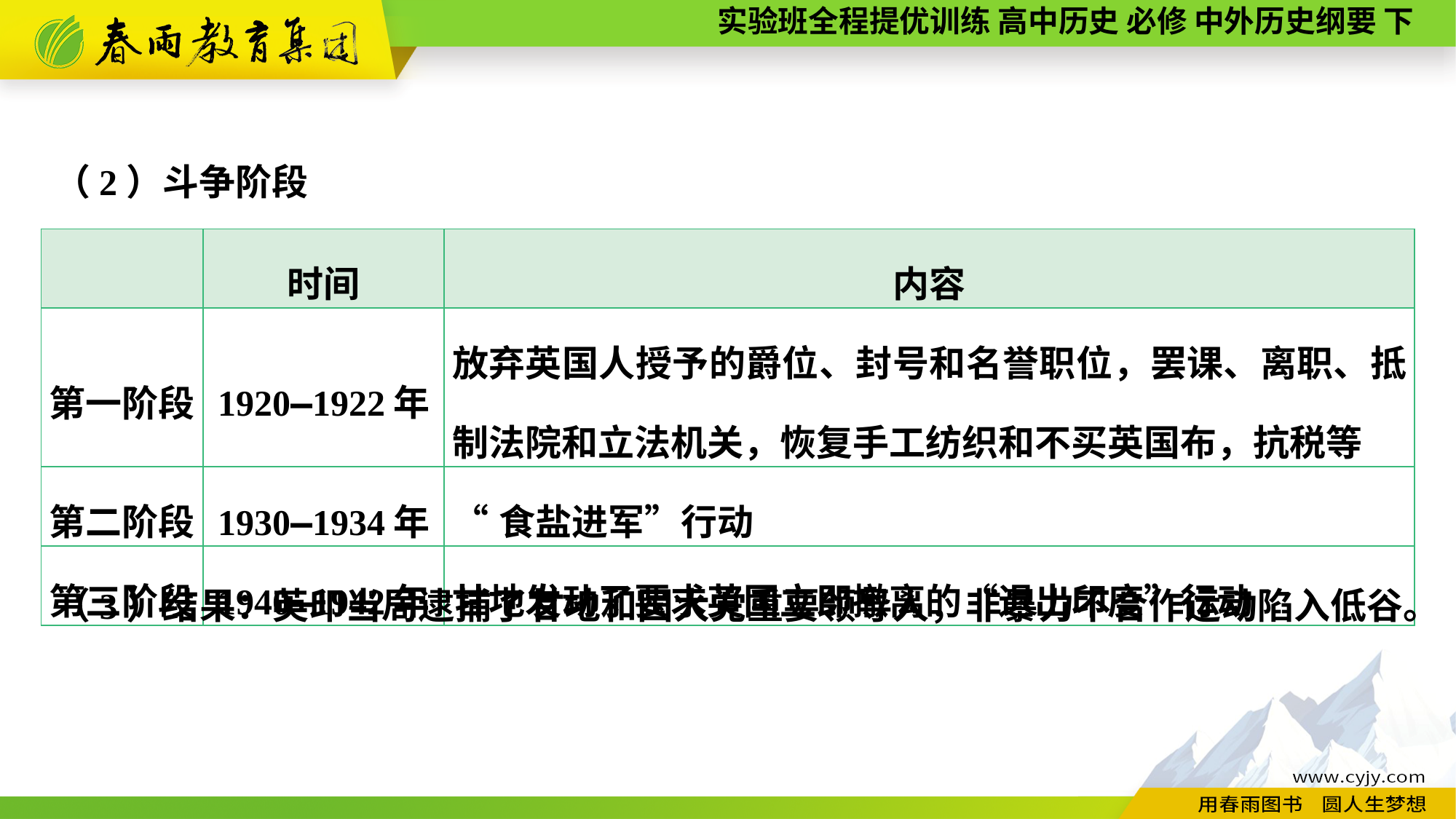

（2）斗争阶段
|  | 时间 | 内容 |
| --- | --- | --- |
| 第一阶段 | 1920—1922年 | 放弃英国人授予的爵位、封号和名誉职位，罢课、离职、抵制法院和立法机关，恢复手工纺织和不买英国布，抗税等 |
| 第二阶段 | 1930—1934年 | “食盐进军”行动 |
| 第三阶段 | 1940—1942年 | 甘地发动了要求英国立即撤离的“退出印度”行动 |
（3）结果：英印当局逮捕了甘地和国大党重要领导人，非暴力不合作运动陷入低谷。